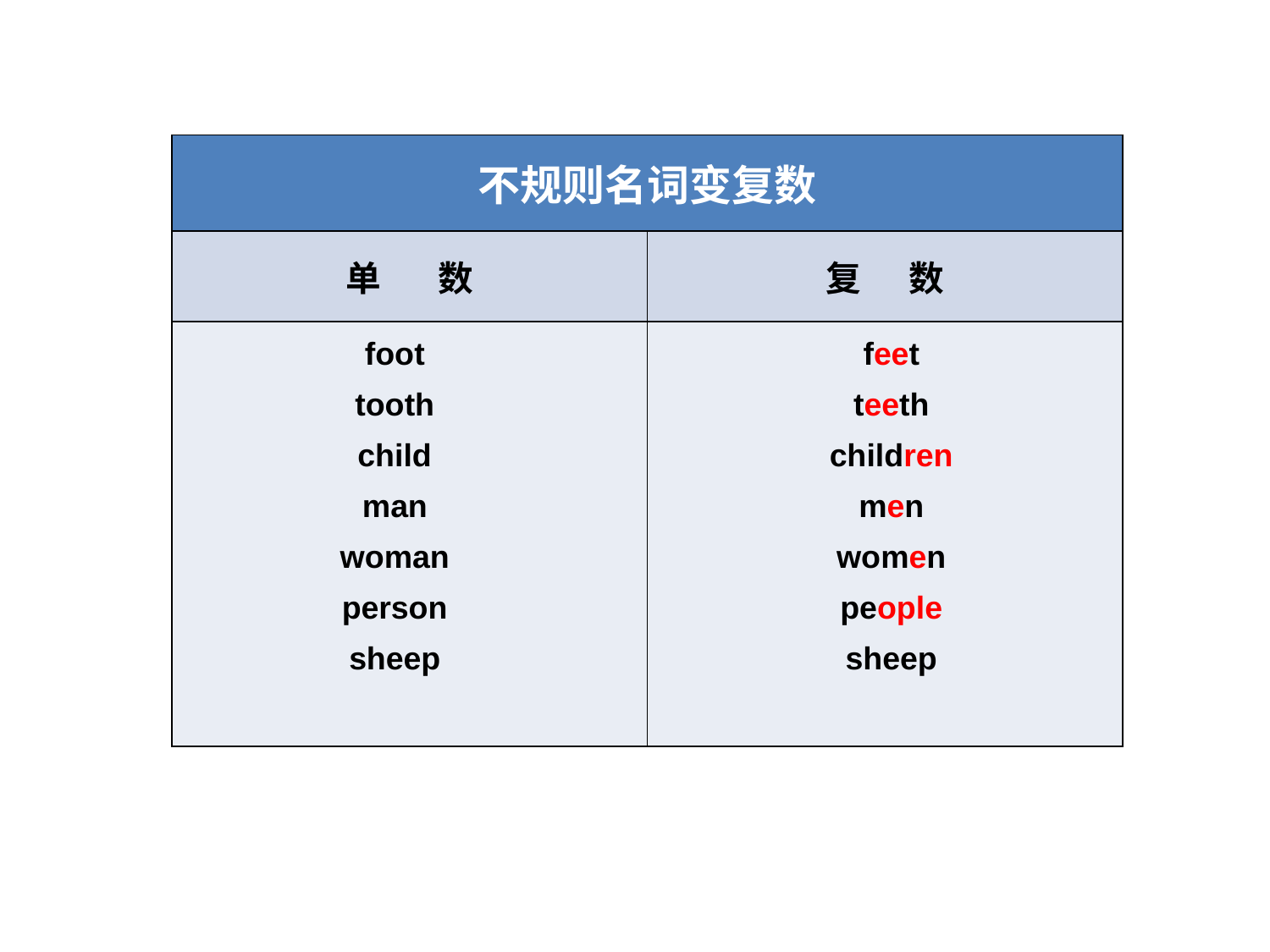

| 不规则名词变复数 |  |
| --- | --- |
| 单 数 | 复 数 |
|  |  |
foot
tooth
child
man
woman
person
sheep
feet
teeth
children
men
women
people
sheep